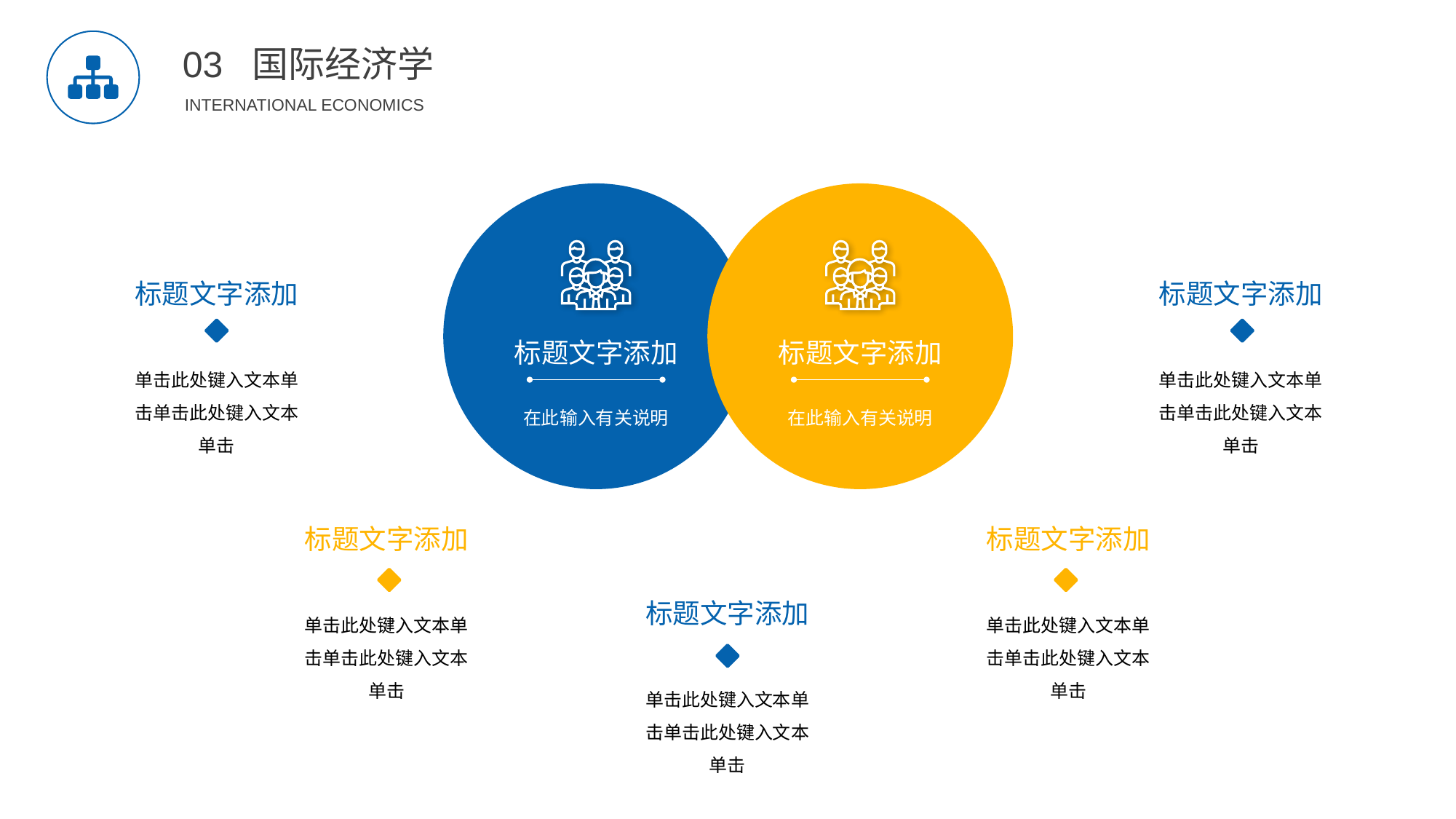

BY YUSHEN

03  国际经济学
INTERNATIONAL ECONOMICS

标题文字添加
标题文字添加
在此输入有关说明
在此输入有关说明
标题文字添加

单击此处键入文本单击单击此处键入文本单击
标题文字添加

单击此处键入文本单击单击此处键入文本单击
标题文字添加

单击此处键入文本单击单击此处键入文本单击
标题文字添加

单击此处键入文本单击单击此处键入文本单击
标题文字添加

单击此处键入文本单击单击此处键入文本单击